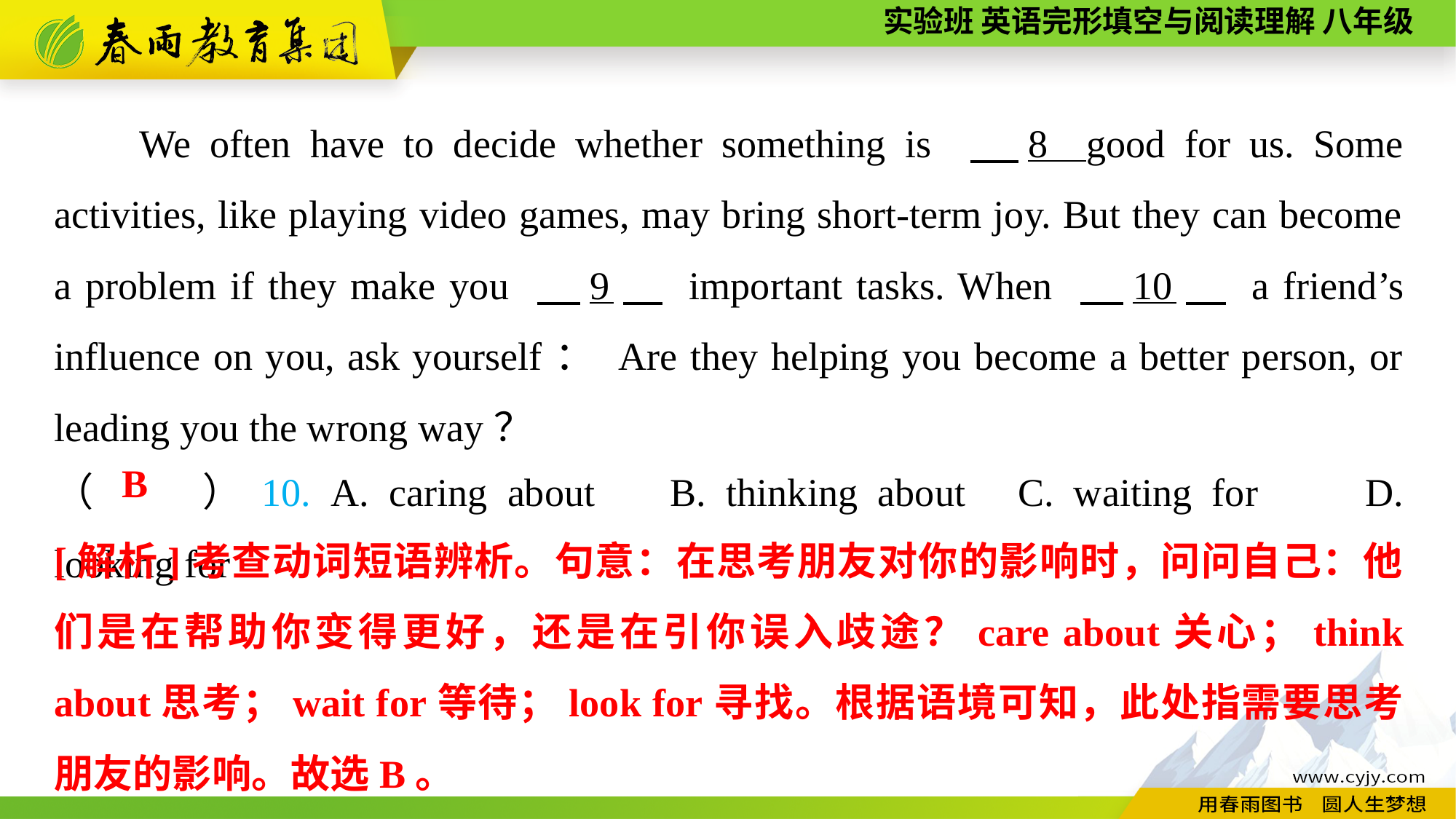

We often have to decide whether something is 　8  good for us. Some activities, like playing video games, may bring short-term joy. But they can become a problem if they make you 　9　 important tasks. When 　10　 a friend’s influence on you, ask yourself： Are they helping you become a better person, or leading you the wrong way？
（　　）10. A. caring about	B. thinking about	C. waiting for	D. looking for
B
[解析]考查动词短语辨析。句意：在思考朋友对你的影响时，问问自己：他们是在帮助你变得更好，还是在引你误入歧途？care about关心；think about思考；wait for等待；look for寻找。根据语境可知，此处指需要思考朋友的影响。故选B。